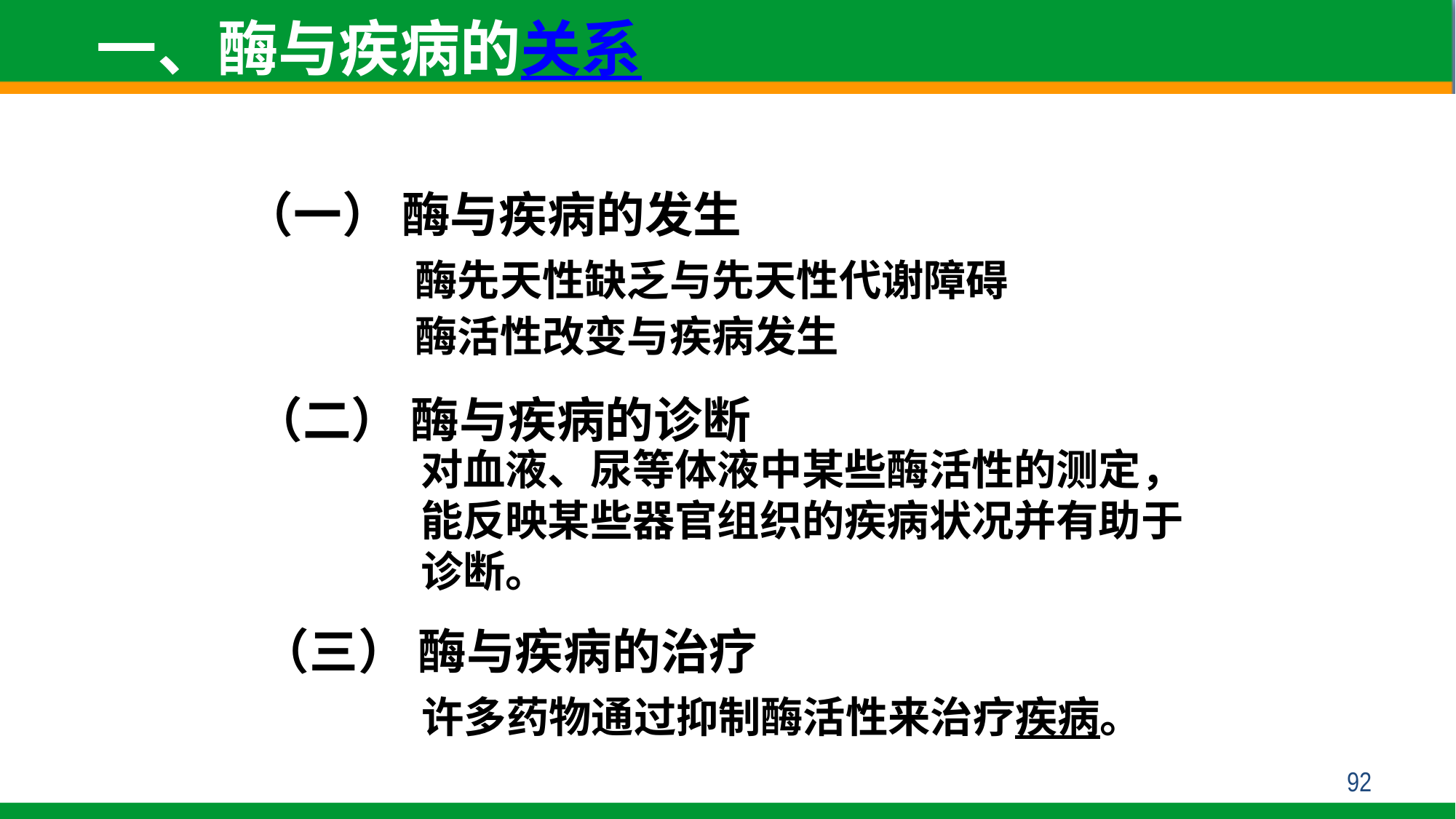

一、酶与疾病的关系
（一） 酶与疾病的发生
酶先天性缺乏与先天性代谢障碍
酶活性改变与疾病发生
（二） 酶与疾病的诊断
对血液、尿等体液中某些酶活性的测定，能反映某些器官组织的疾病状况并有助于诊断。
（三） 酶与疾病的治疗
许多药物通过抑制酶活性来治疗疾病。
92